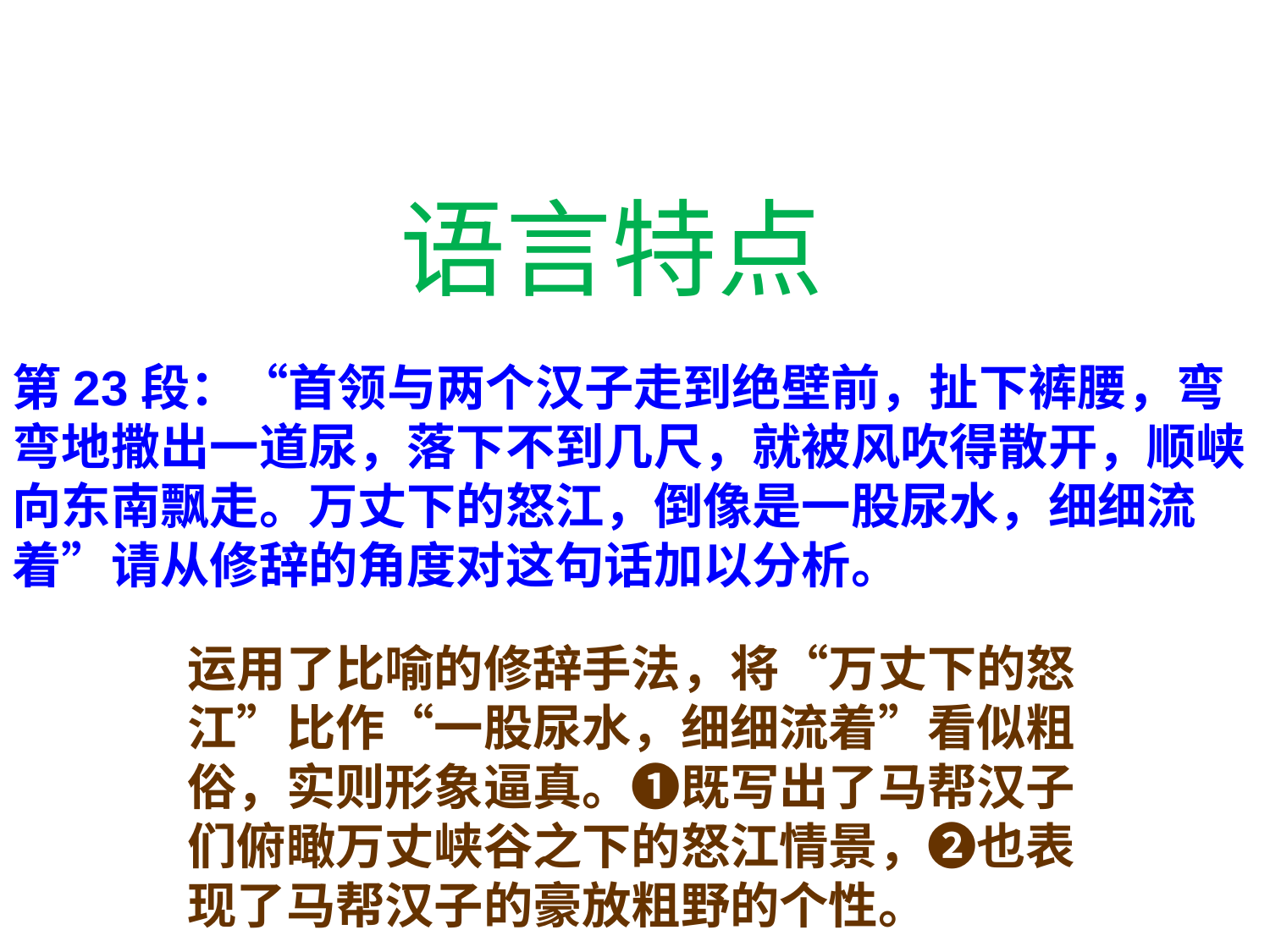

语言特点
第23段：“首领与两个汉子走到绝壁前，扯下裤腰，弯弯地撒出一道尿，落下不到几尺，就被风吹得散开，顺峡向东南飘走。万丈下的怒江，倒像是一股尿水，细细流着”请从修辞的角度对这句话加以分析。
运用了比喻的修辞手法，将“万丈下的怒江”比作“一股尿水，细细流着”看似粗俗，实则形象逼真。❶既写出了马帮汉子们俯瞰万丈峡谷之下的怒江情景，❷也表现了马帮汉子的豪放粗野的个性。